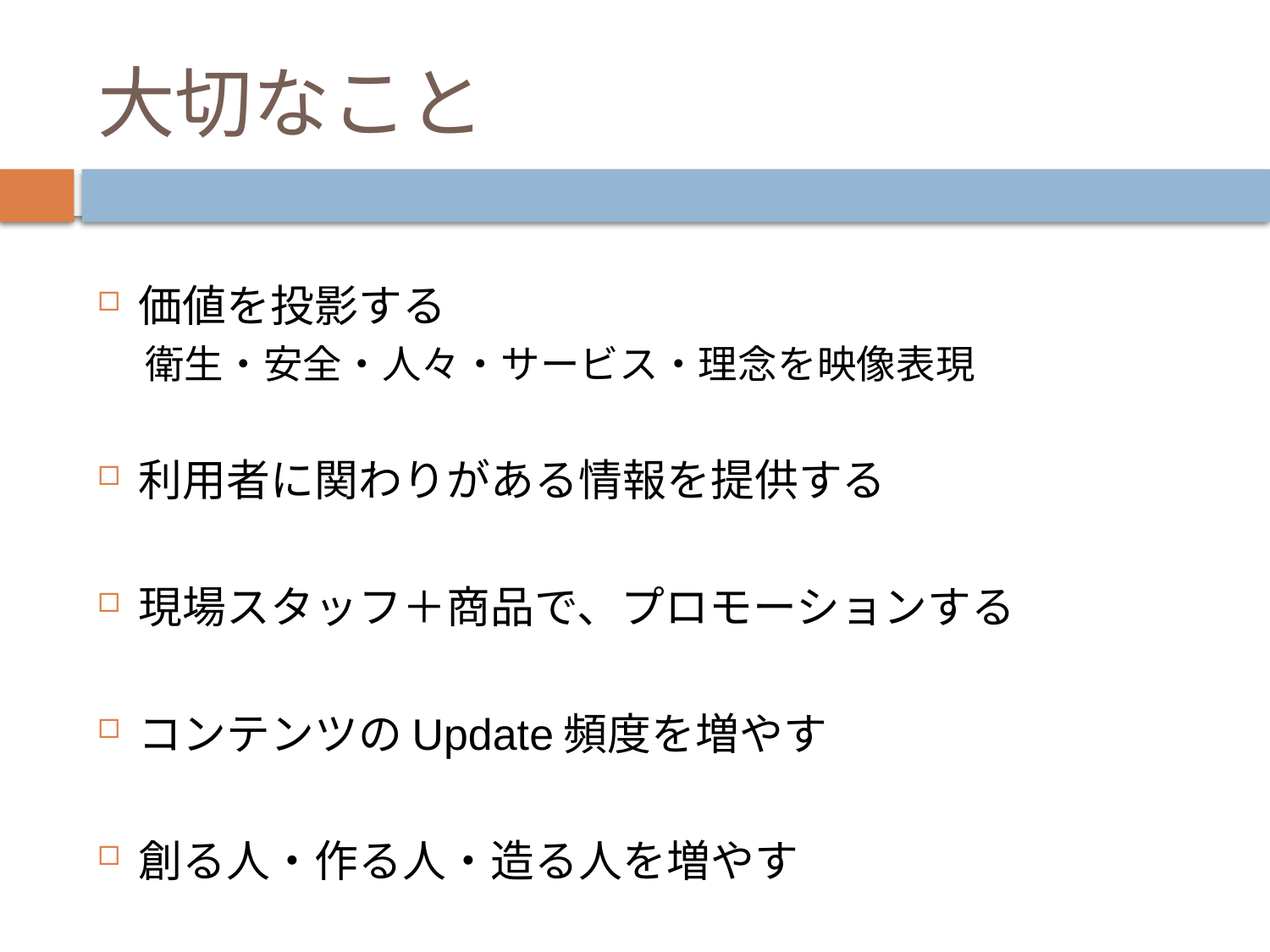

# 大切なこと
価値を投影する
衛生・安全・人々・サービス・理念を映像表現

利用者に関わりがある情報を提供する

現場スタッフ＋商品で、プロモーションする

コンテンツのUpdate頻度を増やす

創る人・作る人・造る人を増やす